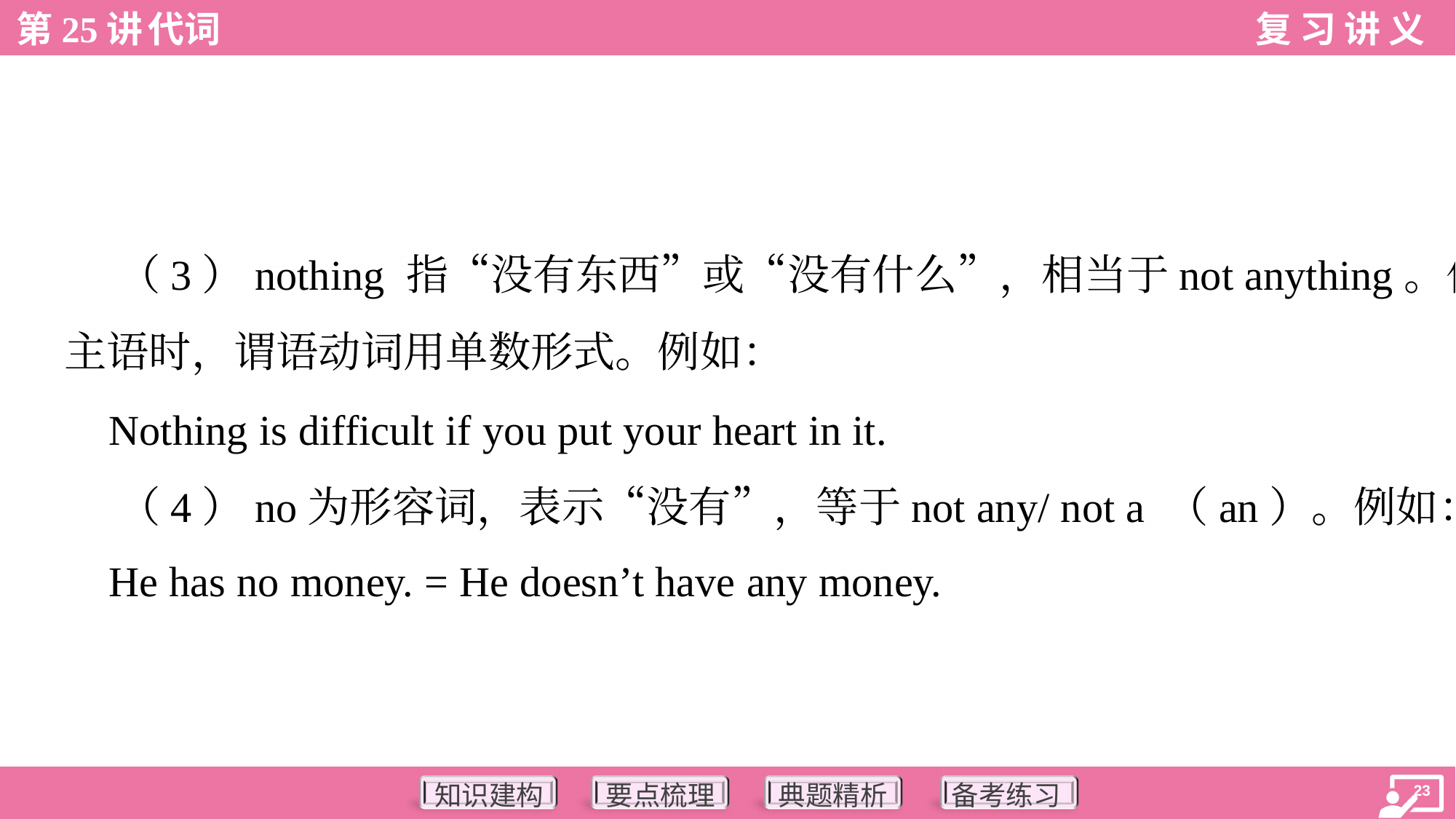

（3）nothing 指“没有东西”或“没有什么”，相当于not anything。作
主语时，谓语动词用单数形式。例如：
    Nothing is difficult if you put your heart in it.
    （4）no为形容词，表示“没有”，等于not any/ not a （an）。例如：
    He has no money. = He doesn’t have any money.